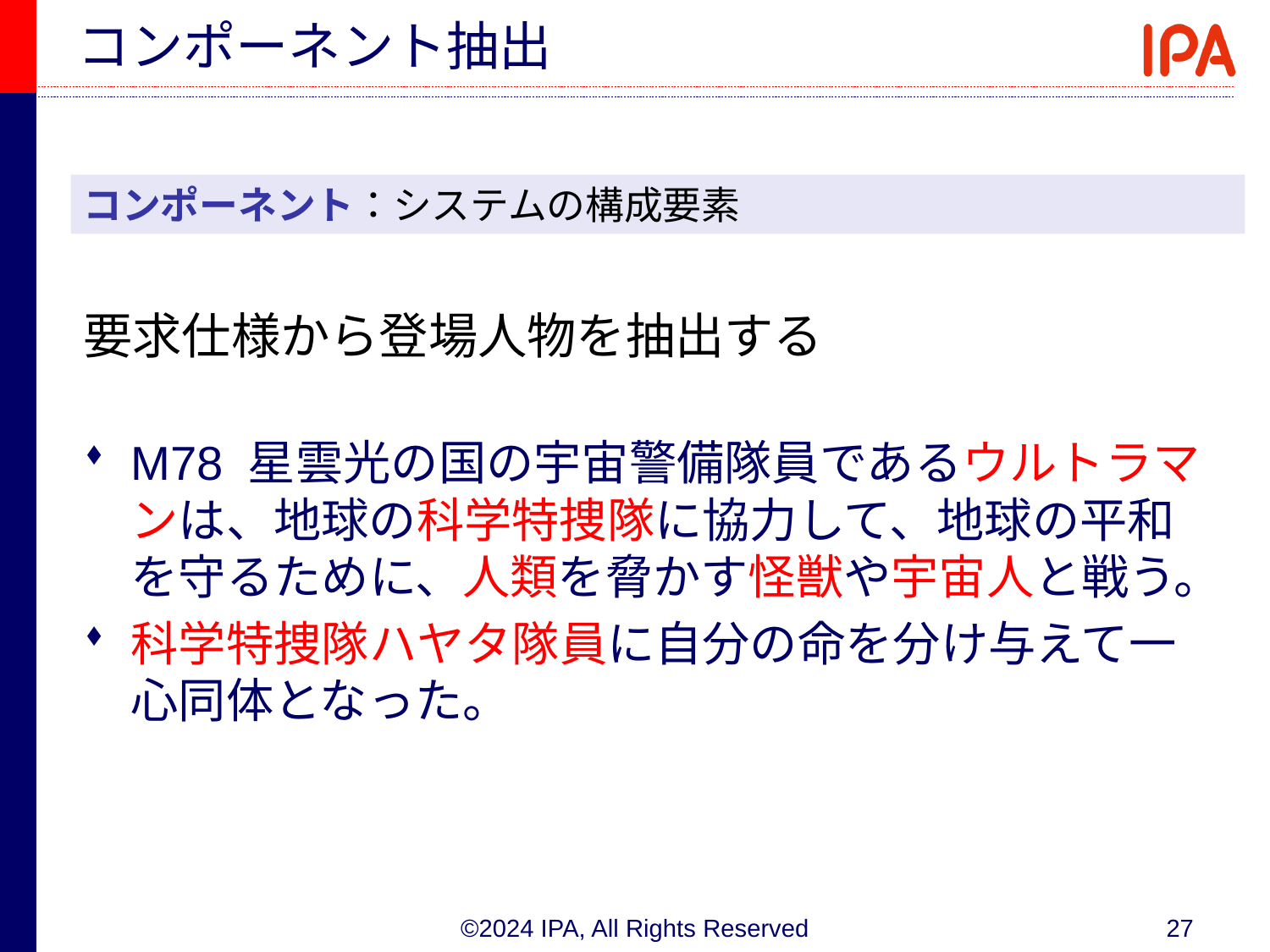

# コンポーネント抽出
コンポーネント：システムの構成要素
要求仕様から登場人物を抽出する

M78 星雲光の国の宇宙警備隊員であるウルトラマンは、地球の科学特捜隊に協力して、地球の平和を守るために、人類を脅かす怪獣や宇宙人と戦う。
科学特捜隊ハヤタ隊員に自分の命を分け与えて一心同体となった。

©2024 IPA, All Rights Reserved
27